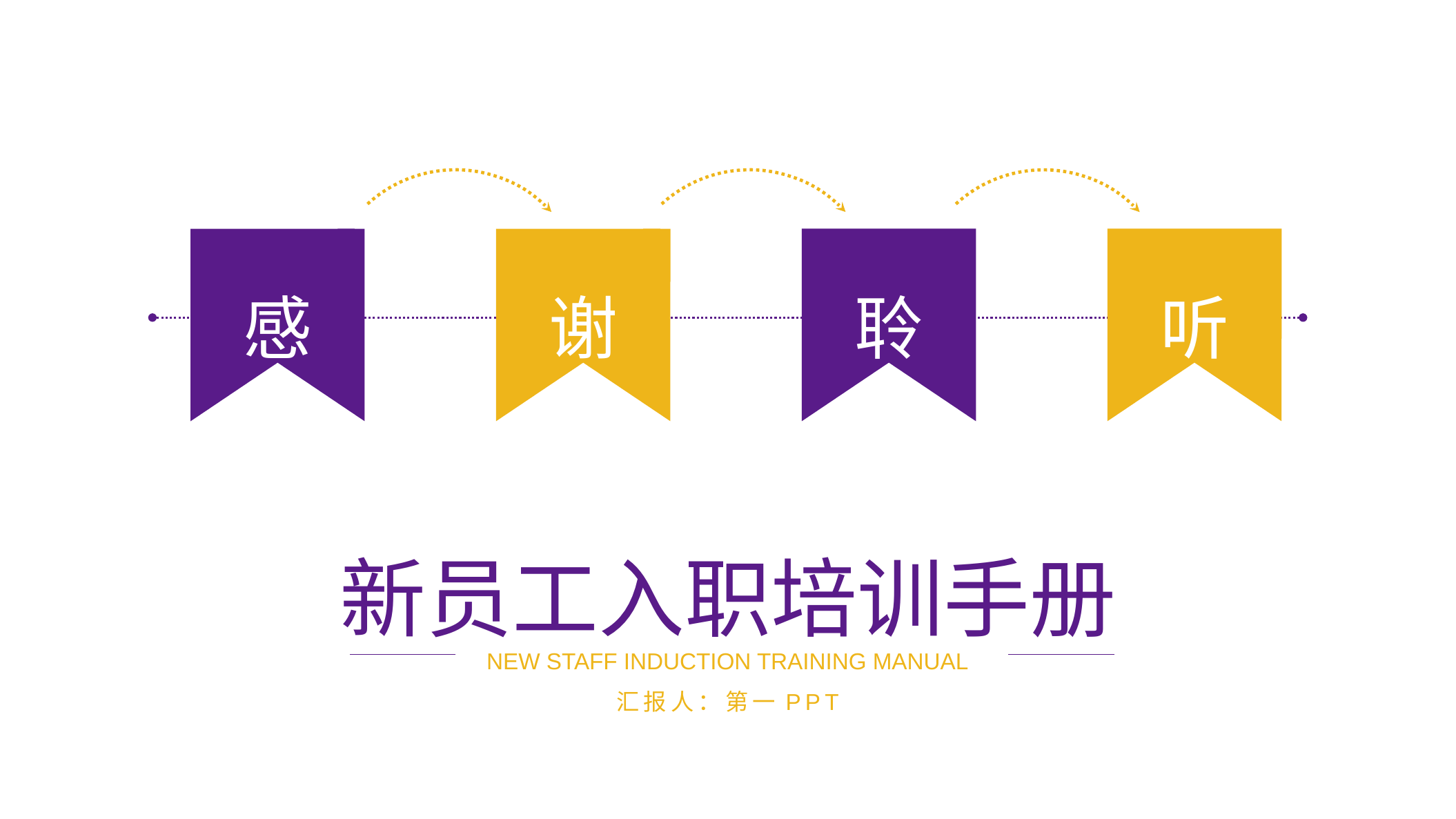

感

谢

听

聆
新员工入职培训手册
NEW STAFF INDUCTION TRAINING MANUAL
汇报人：第一PPT